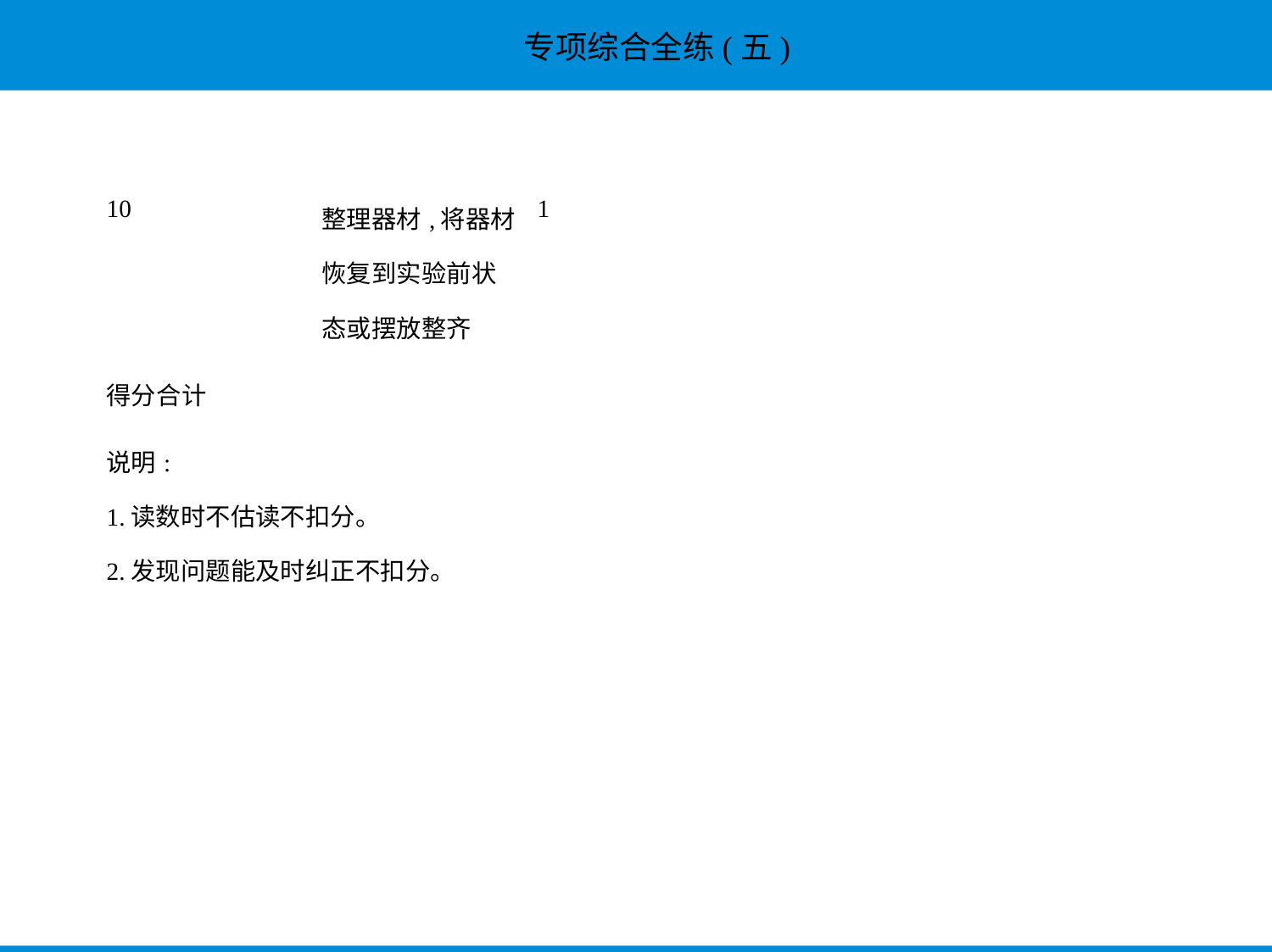

| 10 | 整理器材,将器材 恢复到实验前状 态或摆放整齐 | 1 |  |  |
| --- | --- | --- | --- | --- |
| 得分合计 |  |  |  |  |
| 说明: 1.读数时不估读不扣分。 2.发现问题能及时纠正不扣分。 |  |  |  |  |